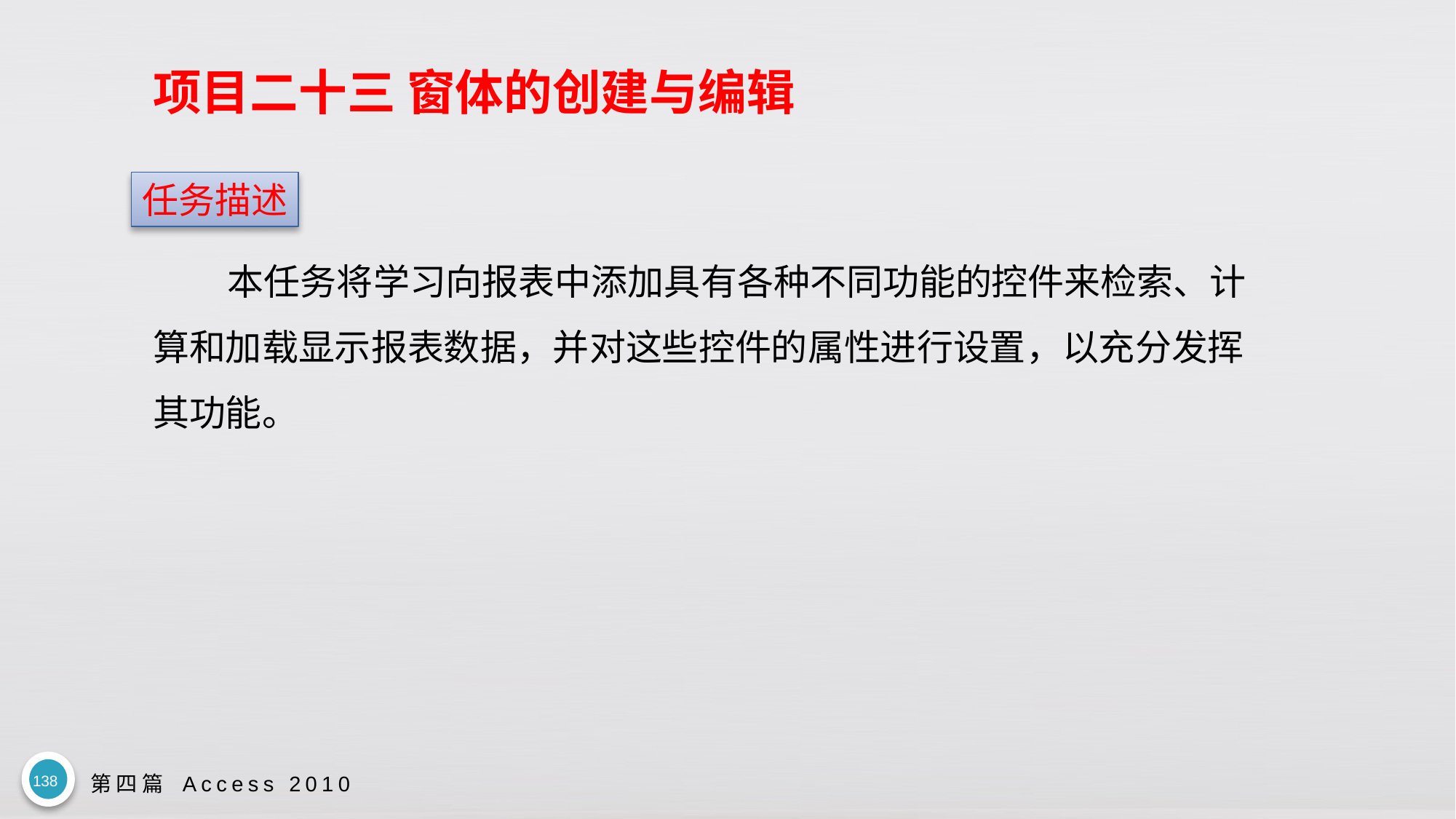

# 项目二十三 窗体的创建与编辑
任务描述
本任务将学习向报表中添加具有各种不同功能的控件来检索、计算和加载显示报表数据，并对这些控件的属性进行设置，以充分发挥其功能。
138